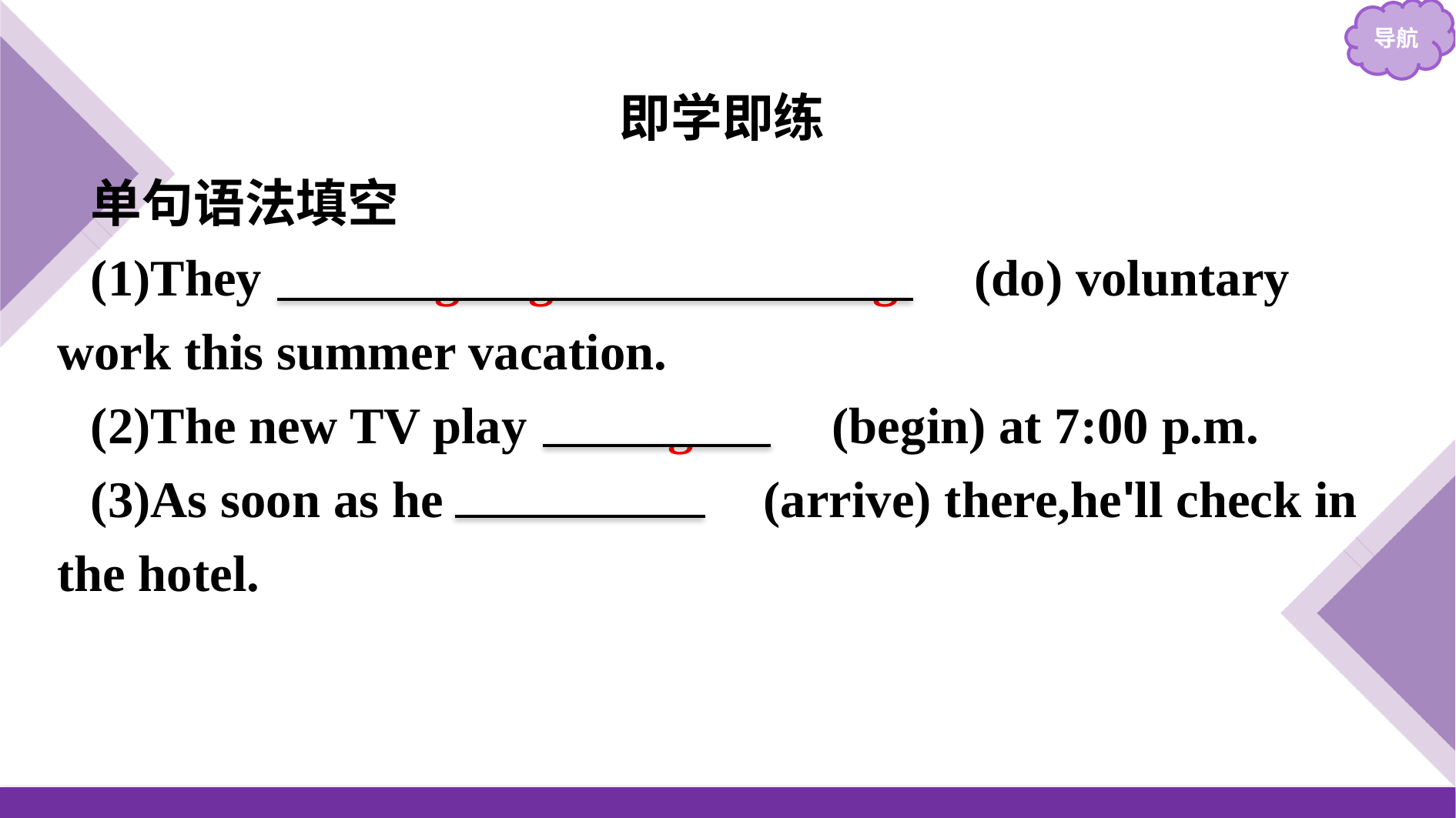

即学即练
单句语法填空
(1)They 　are going to do/are doing　(do) voluntary work this summer vacation.
(2)The new TV play 　begins　(begin) at 7:00 p.m.
(3)As soon as he 　arrives　(arrive) there,he'll check in the hotel.